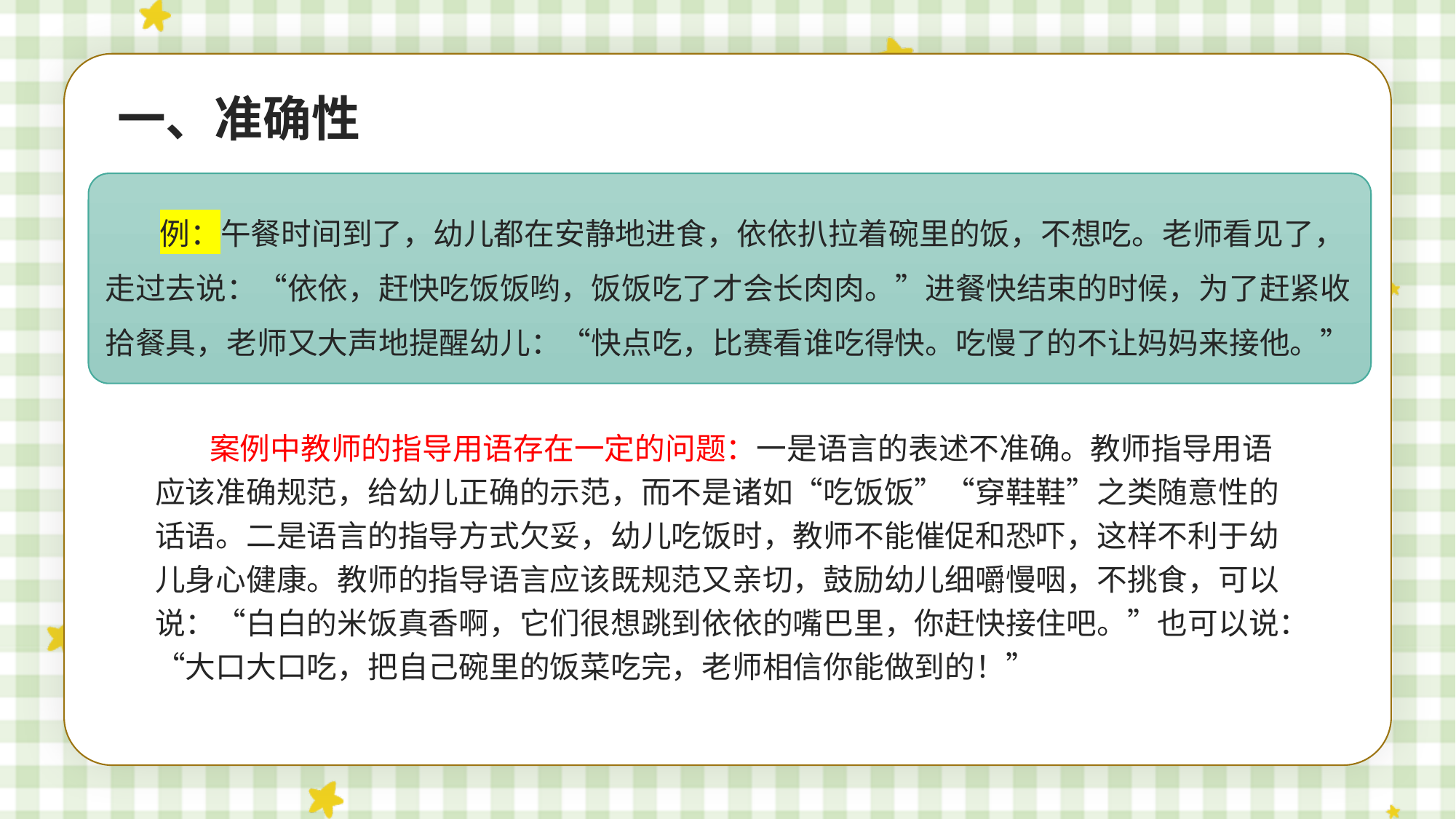

一、准确性
例：午餐时间到了，幼儿都在安静地进食，依依扒拉着碗里的饭，不想吃。老师看见了，走过去说：“依依，赶快吃饭饭哟，饭饭吃了才会长肉肉。”进餐快结束的时候，为了赶紧收拾餐具，老师又大声地提醒幼儿：“快点吃，比赛看谁吃得快。吃慢了的不让妈妈来接他。”
案例中教师的指导用语存在一定的问题：一是语言的表述不准确。教师指导用语应该准确规范，给幼儿正确的示范，而不是诸如“吃饭饭”“穿鞋鞋”之类随意性的话语。二是语言的指导方式欠妥，幼儿吃饭时，教师不能催促和恐吓，这样不利于幼儿身心健康。教师的指导语言应该既规范又亲切，鼓励幼儿细嚼慢咽，不挑食，可以说：“白白的米饭真香啊，它们很想跳到依依的嘴巴里，你赶快接住吧。”也可以说：“大口大口吃，把自己碗里的饭菜吃完，老师相信你能做到的！”